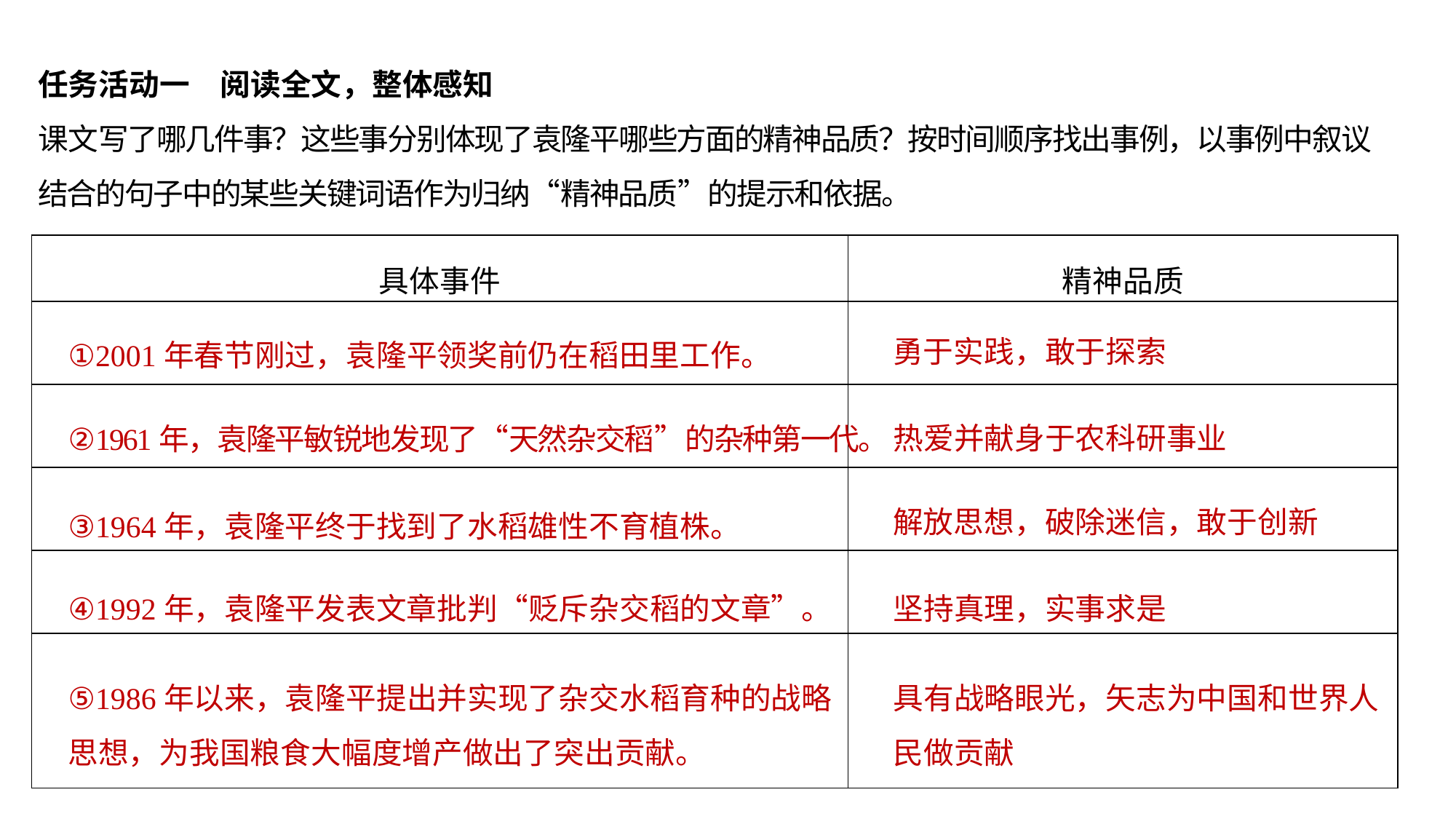

任务活动一　阅读全文，整体感知
课文写了哪几件事？这些事分别体现了袁隆平哪些方面的精神品质？按时间顺序找出事例，以事例中叙议结合的句子中的某些关键词语作为归纳“精神品质”的提示和依据。
| 具体事件 | 精神品质 |
| --- | --- |
|  |  |
|  |  |
|  |  |
|  |  |
|  |  |
①2001年春节刚过，袁隆平领奖前仍在稻田里工作。
勇于实践，敢于探索
热爱并献身于农科研事业
②1961年，袁隆平敏锐地发现了“天然杂交稻”的杂种第一代。
解放思想，破除迷信，敢于创新
③1964年，袁隆平终于找到了水稻雄性不育植株。
④1992年，袁隆平发表文章批判“贬斥杂交稻的文章”。
坚持真理，实事求是
⑤1986年以来，袁隆平提出并实现了杂交水稻育种的战略思想，为我国粮食大幅度增产做出了突出贡献。
具有战略眼光，矢志为中国和世界人民做贡献